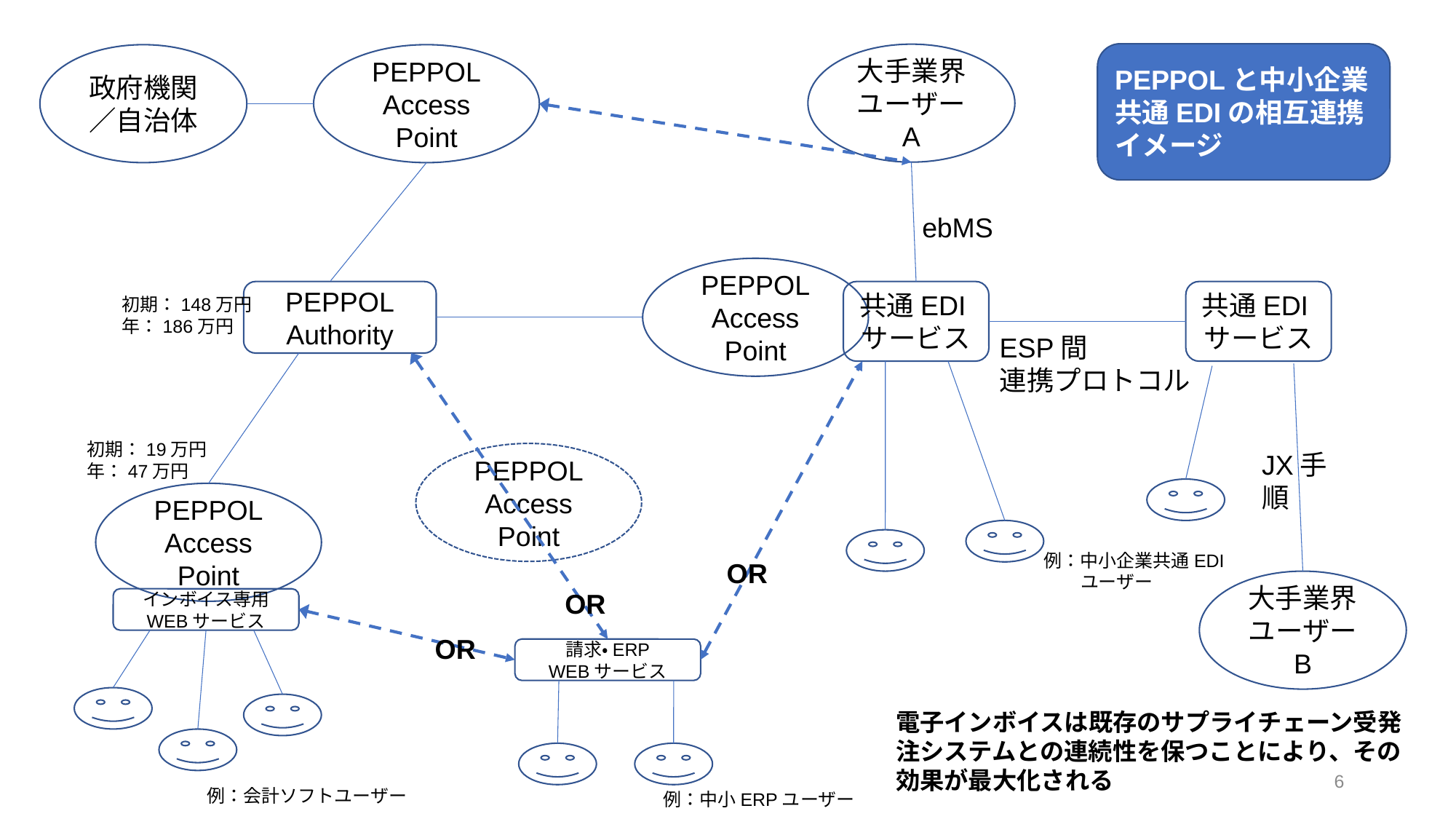

PEPPOLと中小企業共通EDIの相互連携イメージ
大手業界
ユーザー
A
政府機関
／自治体
PEPPOL
Access Point
ebMS
PEPPOL
Access Point
PEPPOL
Authority
共通EDIサービス
共通EDIサービス
初期：148万円
年：186万円
ESP間
連携プロトコル
初期：19万円
年：47万円
JX手順
PEPPOL
Access Point

PEPPOL
Access Point

例：中小企業共通EDI
　　ユーザー

OR
大手業界
ユーザー
B
OR
インボイス専用
WEBサービス
OR
請求・ERP
WEBサービス

電子インボイスは既存のサプライチェーン受発注システムとの連続性を保つことにより、その効果が最大化される

6
例：会計ソフトユーザー

例：中小ERPユーザー